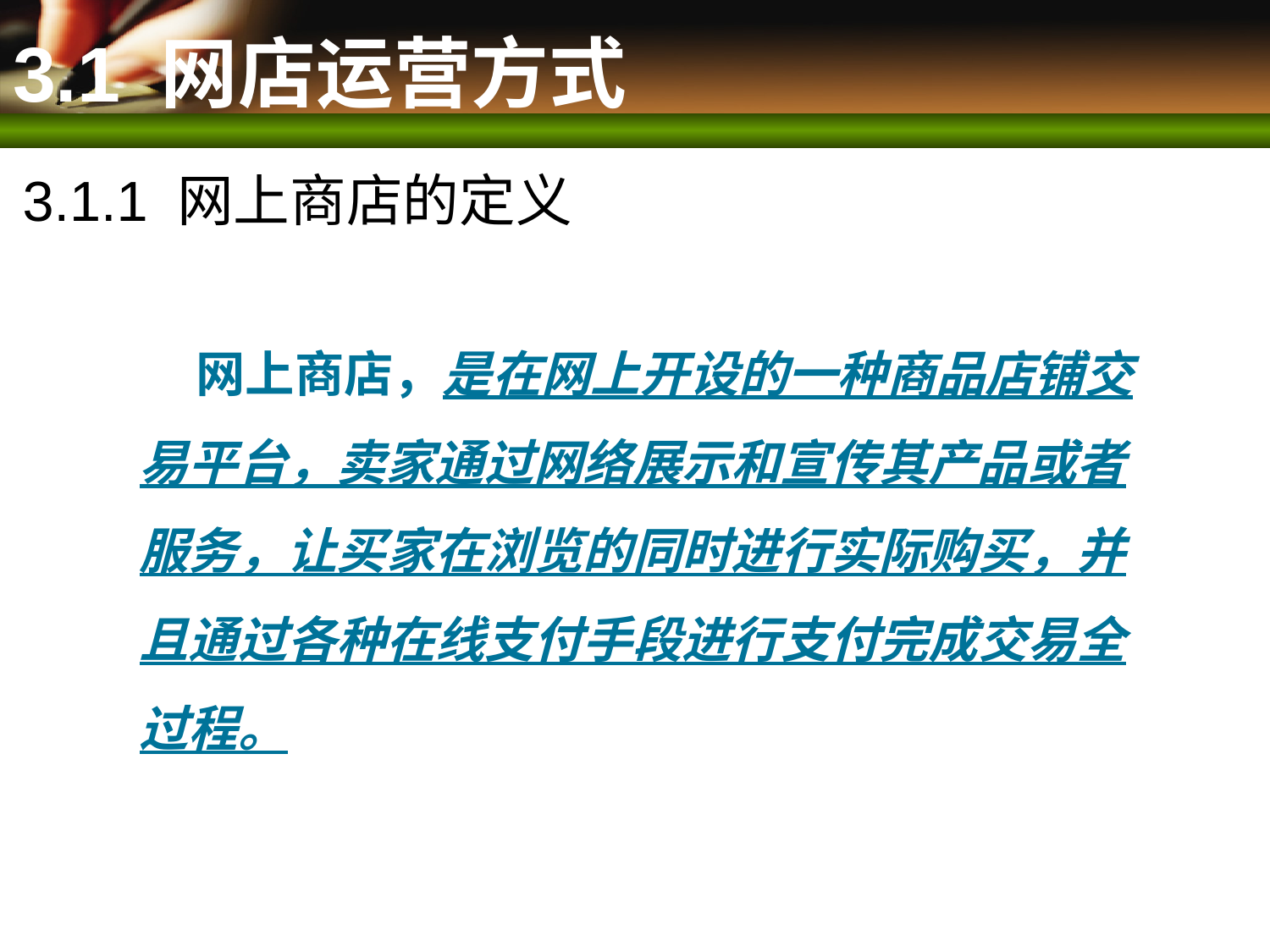

# 3.1 网店运营方式
3.1.1 网上商店的定义
    网上商店，是在网上开设的一种商品店铺交易平台，卖家通过网络展示和宣传其产品或者服务，让买家在浏览的同时进行实际购买，并且通过各种在线支付手段进行支付完成交易全过程。